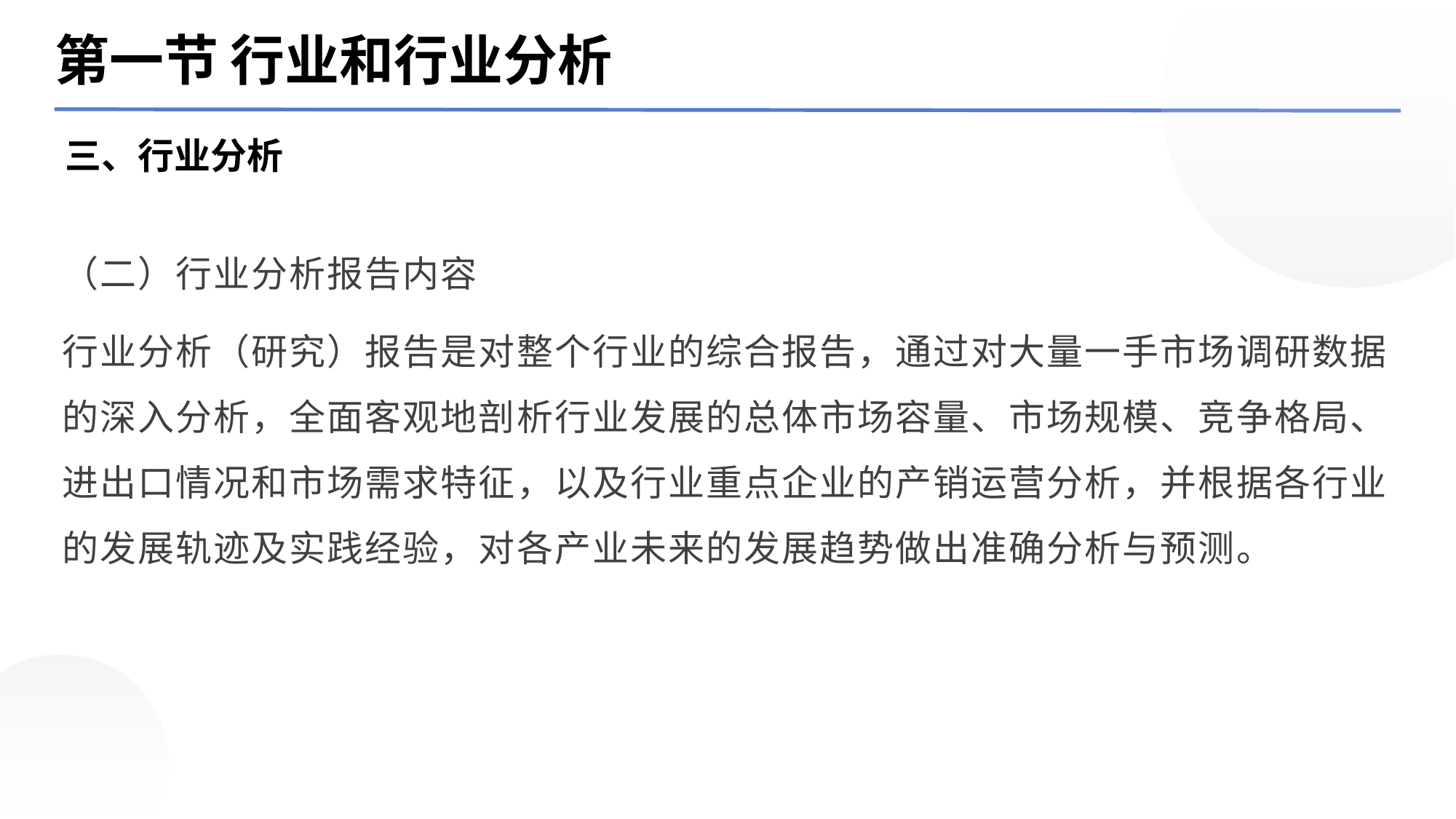

第一节 行业和行业分析
三、行业分析
（二）行业分析报告内容
行业分析（研究）报告是对整个行业的综合报告，通过对大量一手市场调研数据的深入分析，全面客观地剖析行业发展的总体市场容量、市场规模、竞争格局、进出口情况和市场需求特征，以及行业重点企业的产销运营分析，并根据各行业的发展轨迹及实践经验，对各产业未来的发展趋势做出准确分析与预测。